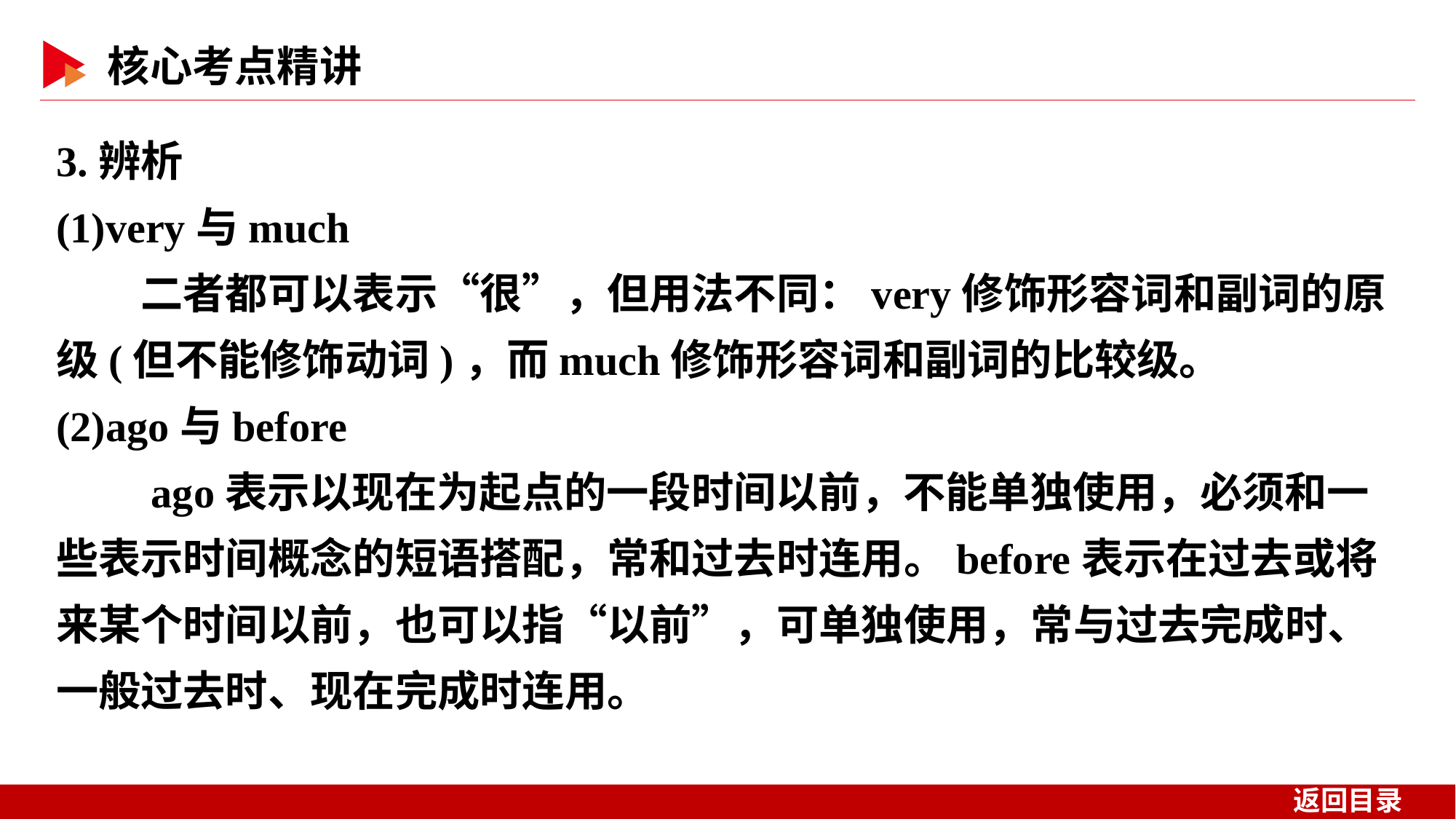

3.辨析
(1)very与much
　　二者都可以表示“很”，但用法不同：very修饰形容词和副词的原级(但不能修饰动词)，而much修饰形容词和副词的比较级。
(2)ago与before
　　ago表示以现在为起点的一段时间以前，不能单独使用，必须和一些表示时间概念的短语搭配，常和过去时连用。before表示在过去或将来某个时间以前，也可以指“以前”，可单独使用，常与过去完成时、一般过去时、现在完成时连用。